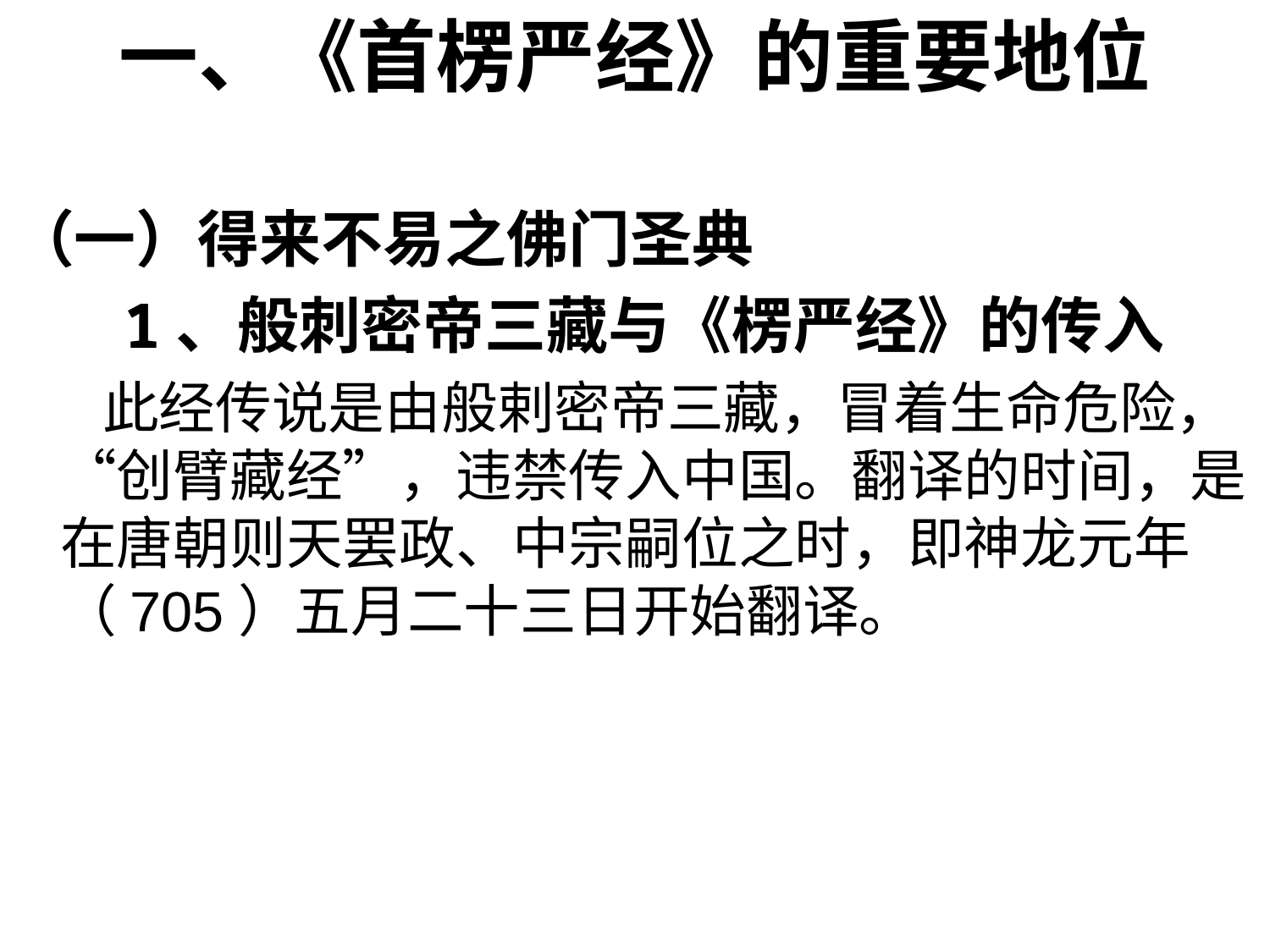

一、《首楞严经》的重要地位

（一）得来不易之佛门圣典
   1、般刺密帝三藏与《楞严经》的传入
      此经传说是由般剌密帝三藏，冒着生命危险，“创臂藏经”，违禁传入中国。翻译的时间，是在唐朝则天罢政、中宗嗣位之时，即神龙元年（705）五月二十三日开始翻译。